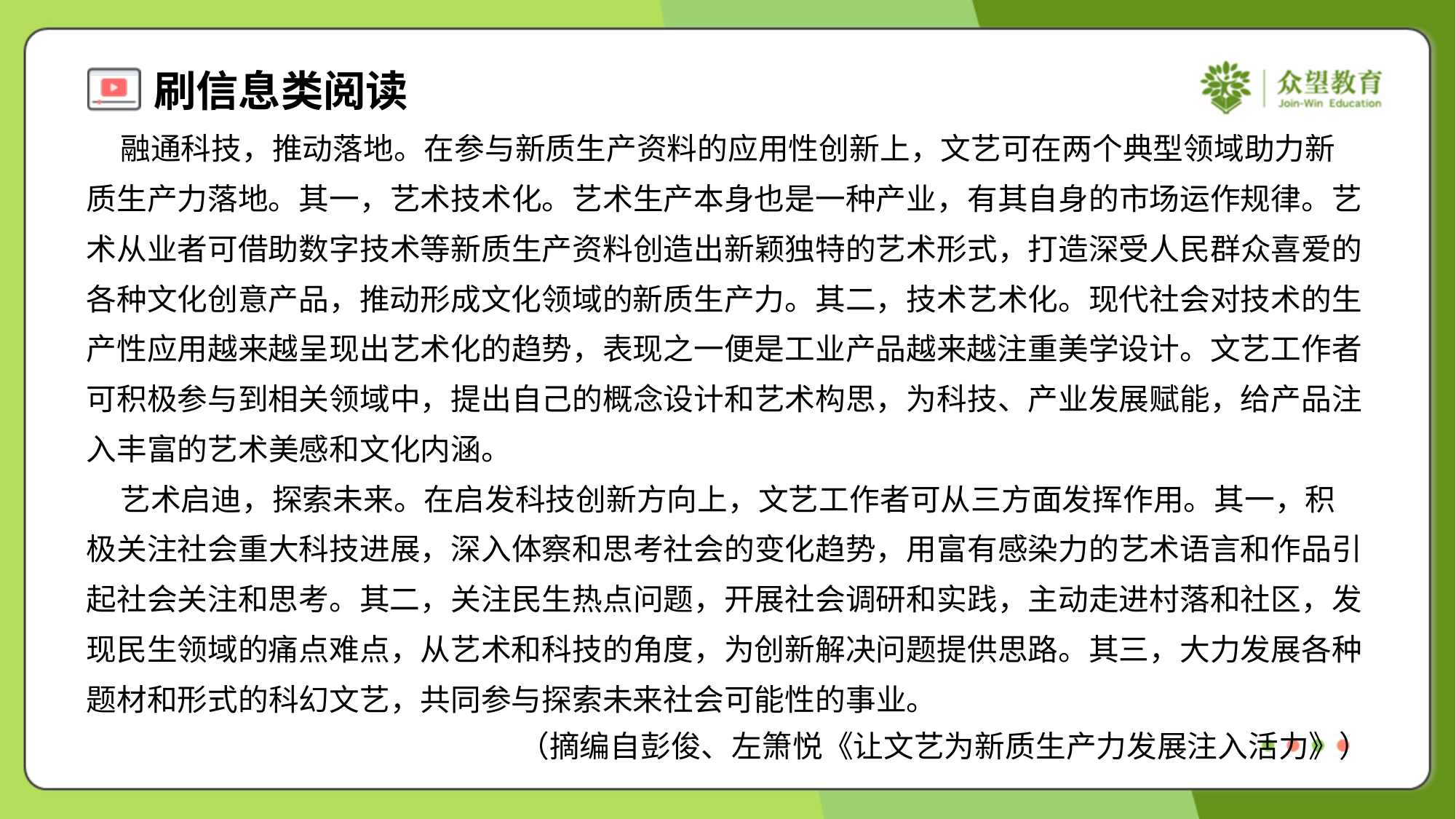

融通科技，推动落地。在参与新质生产资料的应用性创新上，文艺可在两个典型领域助力新
质生产力落地。其一，艺术技术化。艺术生产本身也是一种产业，有其自身的市场运作规律。艺
术从业者可借助数字技术等新质生产资料创造出新颖独特的艺术形式，打造深受人民群众喜爱的
各种文化创意产品，推动形成文化领域的新质生产力。其二，技术艺术化。现代社会对技术的生
产性应用越来越呈现出艺术化的趋势，表现之一便是工业产品越来越注重美学设计。文艺工作者
可积极参与到相关领域中，提出自己的概念设计和艺术构思，为科技、产业发展赋能，给产品注
入丰富的艺术美感和文化内涵。
    艺术启迪，探索未来。在启发科技创新方向上，文艺工作者可从三方面发挥作用。其一，积
极关注社会重大科技进展，深入体察和思考社会的变化趋势，用富有感染力的艺术语言和作品引
起社会关注和思考。其二，关注民生热点问题，开展社会调研和实践，主动走进村落和社区，发
现民生领域的痛点难点，从艺术和科技的角度，为创新解决问题提供思路。其三，大力发展各种
题材和形式的科幻文艺，共同参与探索未来社会可能性的事业。
（摘编自彭俊、左箫悦《让文艺为新质生产力发展注入活力》）